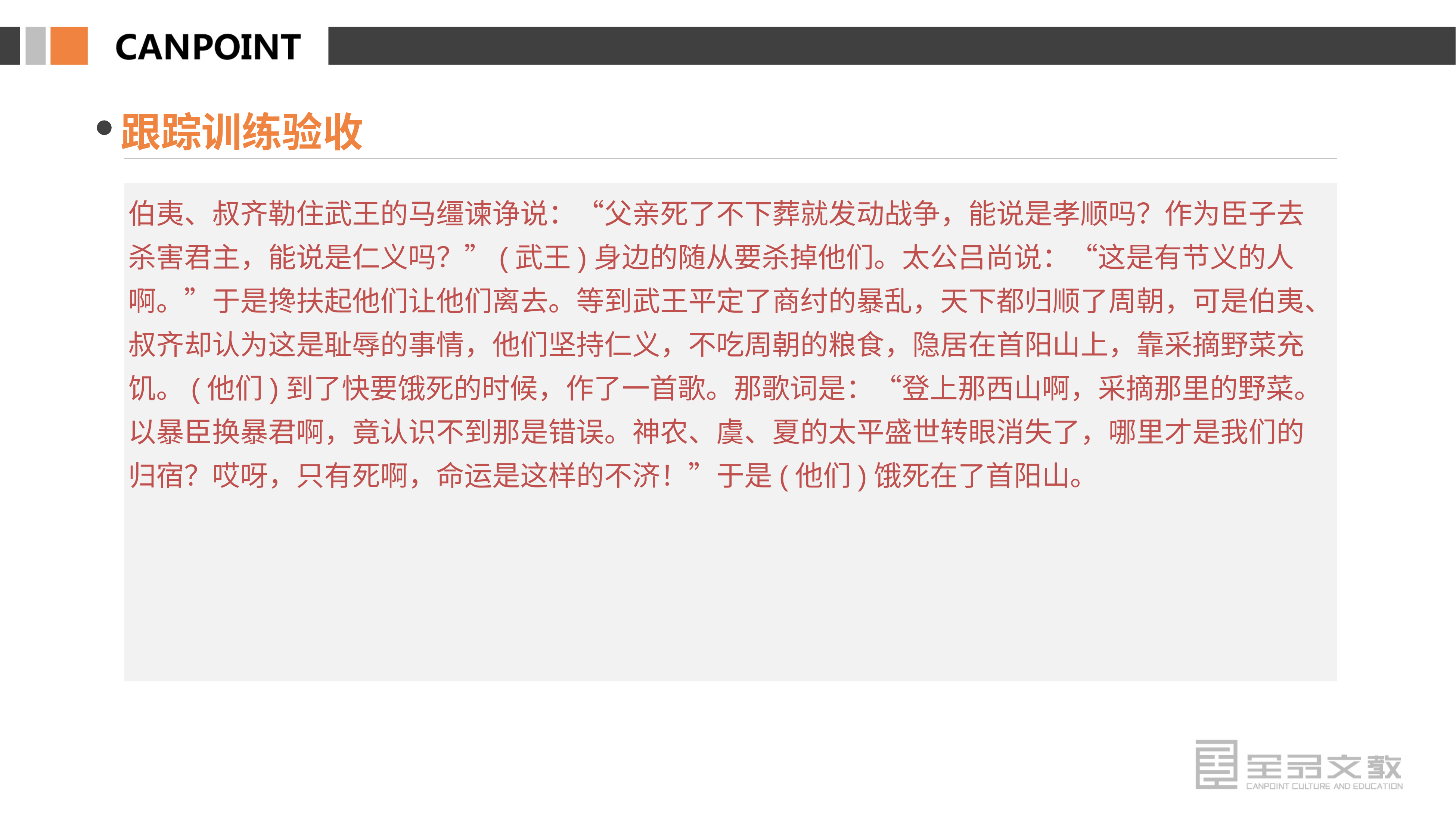

跟踪训练验收

伯夷、叔齐勒住武王的马缰谏诤说：“父亲死了不下葬就发动战争，能说是孝顺吗？作为臣子去杀害君主，能说是仁义吗？”(武王)身边的随从要杀掉他们。太公吕尚说：“这是有节义的人啊。”于是搀扶起他们让他们离去。等到武王平定了商纣的暴乱，天下都归顺了周朝，可是伯夷、叔齐却认为这是耻辱的事情，他们坚持仁义，不吃周朝的粮食，隐居在首阳山上，靠采摘野菜充饥。(他们)到了快要饿死的时候，作了一首歌。那歌词是：“登上那西山啊，采摘那里的野菜。以暴臣换暴君啊，竟认识不到那是错误。神农、虞、夏的太平盛世转眼消失了，哪里才是我们的归宿？哎呀，只有死啊，命运是这样的不济！”于是(他们)饿死在了首阳山。